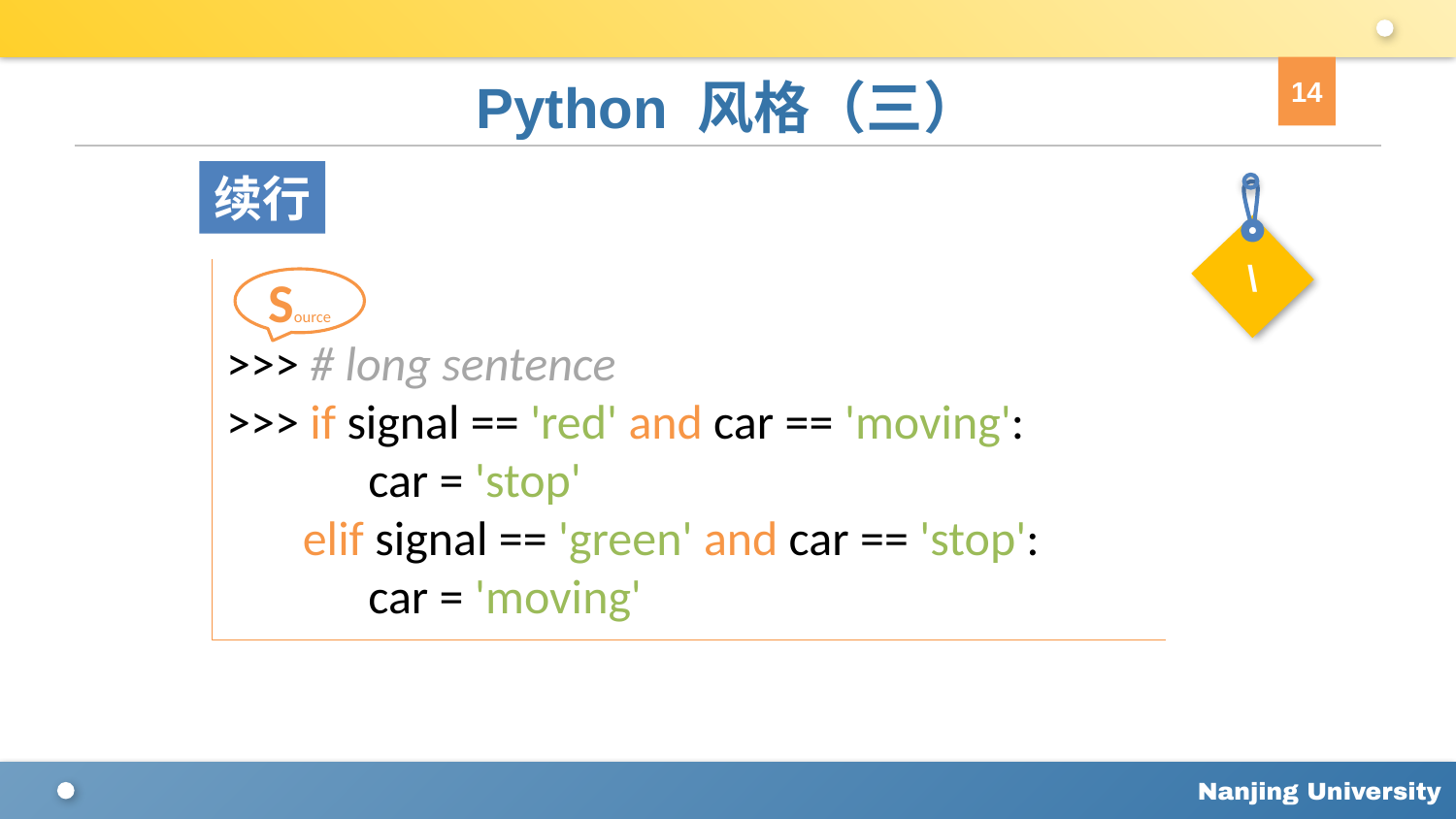

14
# Python 风格（三）
续行

\

>>> # long sentence
>>> if signal == 'red' and car == 'moving':
             car = 'stop'
       elif signal == 'green' and car == 'stop':
             car = 'moving'
Source